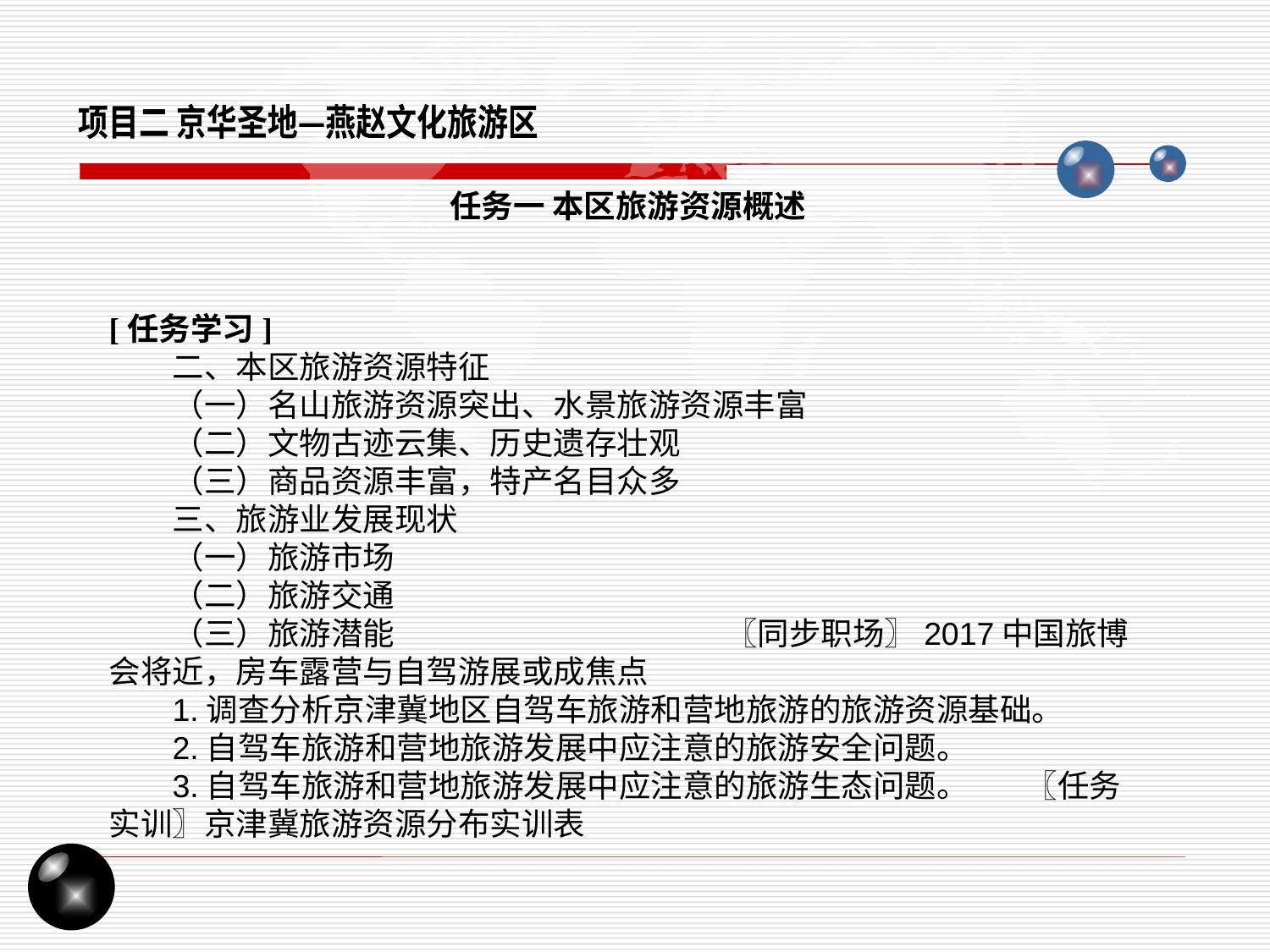

项目二 京华圣地—燕赵文化旅游区
任务一 本区旅游资源概述

[任务学习]
二、本区旅游资源特征
（一）名山旅游资源突出、水景旅游资源丰富
（二）文物古迹云集、历史遗存壮观
（三）商品资源丰富，特产名目众多
三、旅游业发展现状
（一）旅游市场
（二）旅游交通
（三）旅游潜能                                              〖同步职场〗2017中国旅博会将近，房车露营与自驾游展或成焦点
1.调查分析京津冀地区自驾车旅游和营地旅游的旅游资源基础。
2.自驾车旅游和营地旅游发展中应注意的旅游安全问题。
3.自驾车旅游和营地旅游发展中应注意的旅游生态问题。        〖任务实训〗京津冀旅游资源分布实训表